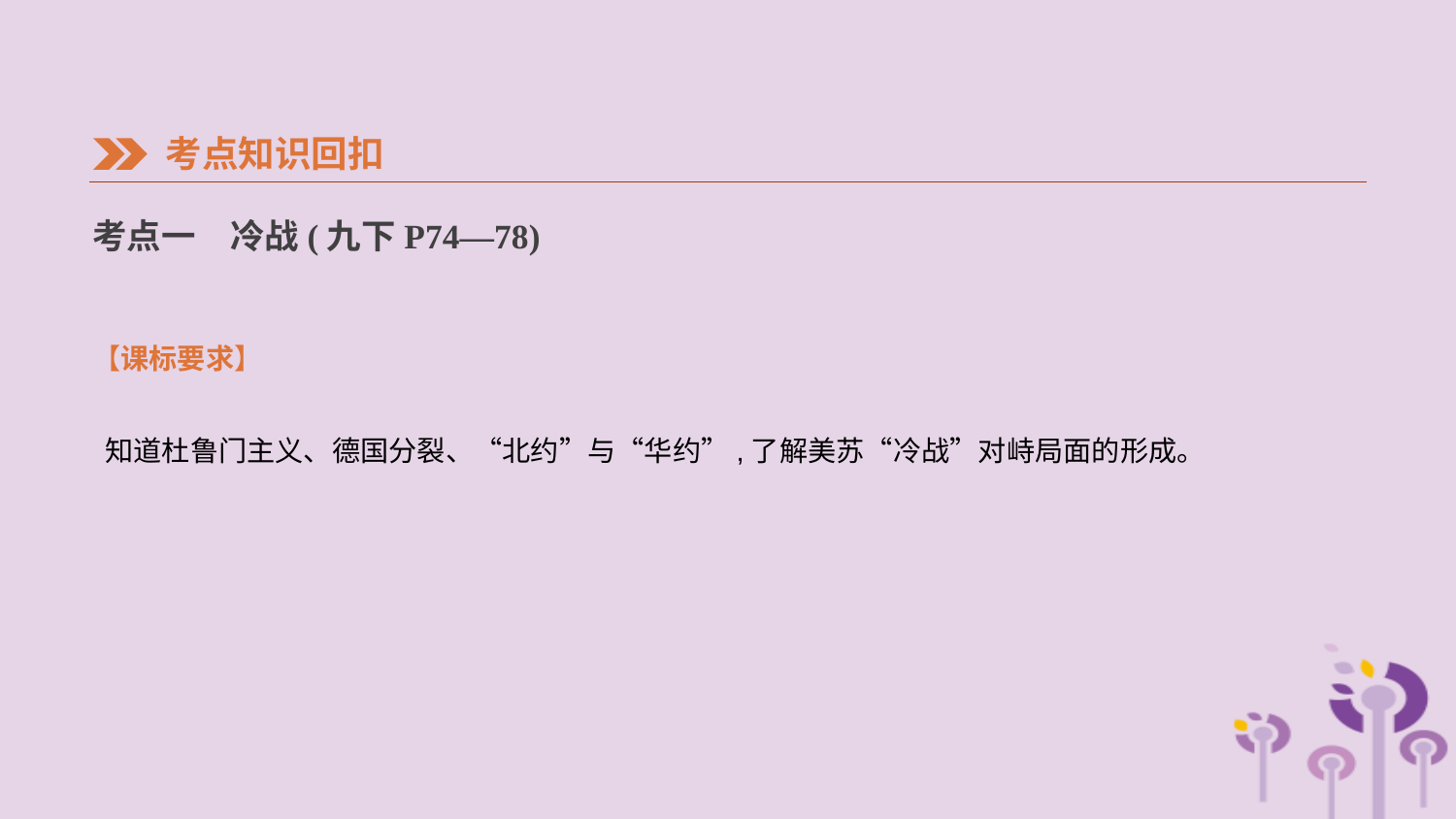

考点知识回扣

考点一　冷战(九下P74—78)
【课标要求】
  知道杜鲁门主义、德国分裂、“北约”与“华约”,了解美苏“冷战”对峙局面的形成。